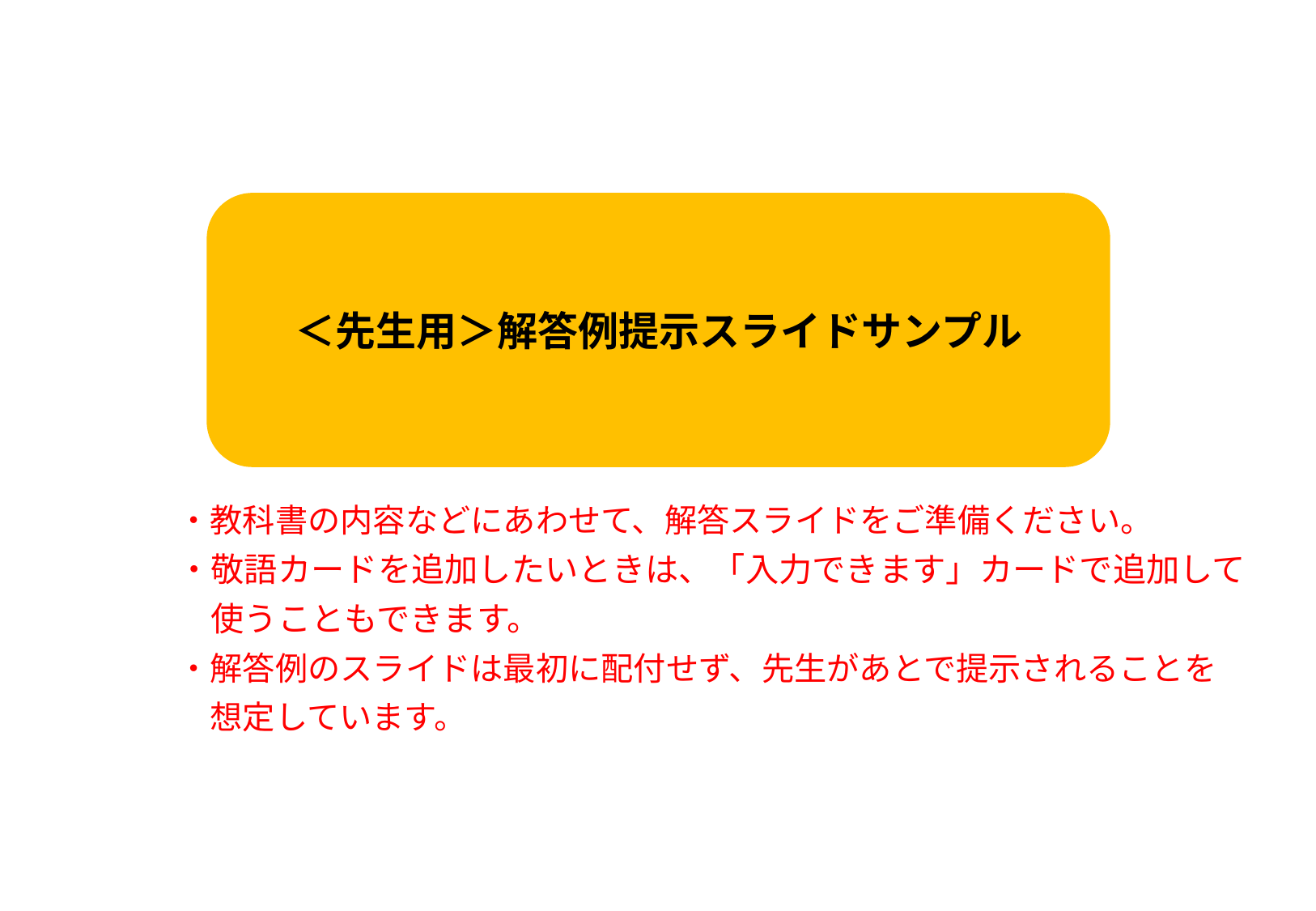

＜先生用＞解答例提示スライドサンプル
・教科書の内容などにあわせて、解答スライドをご準備ください。
・敬語カードを追加したいときは、「入力できます」カードで追加して
　使うこともできます。
・解答例のスライドは最初に配付せず、先生があとで提示されることを
　想定しています。